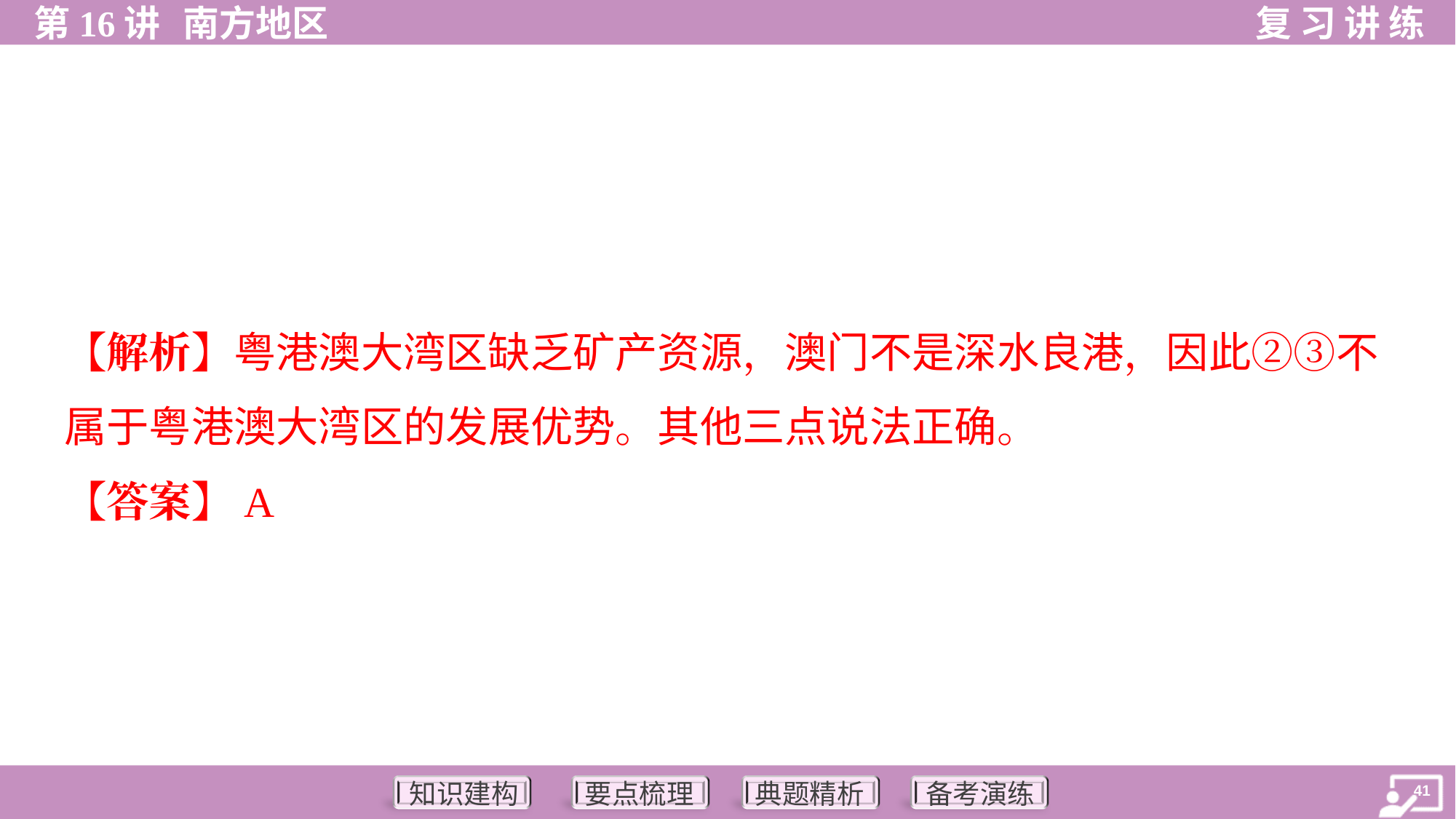

【解析】粤港澳大湾区缺乏矿产资源，澳门不是深水良港，因此②③不
属于粤港澳大湾区的发展优势。其他三点说法正确。
【答案】A